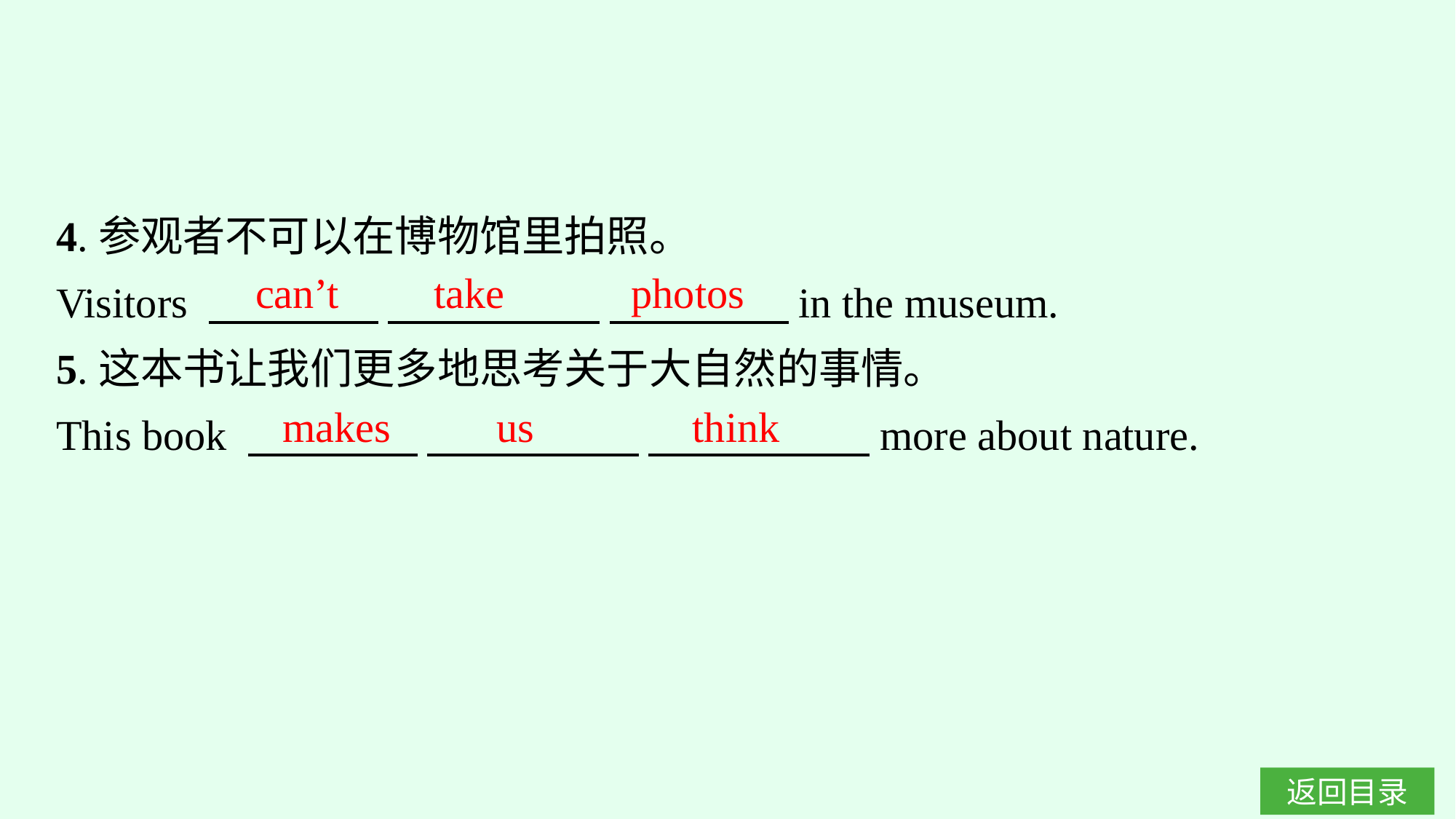

4.参观者不可以在博物馆里拍照。
Visitors 　　　　 　　　　　 　　　　 in the museum.
5.这本书让我们更多地思考关于大自然的事情。
This book 　　　　 　　　　　 　　　 　　more about nature.
can’t         take            photos
makes          us               think